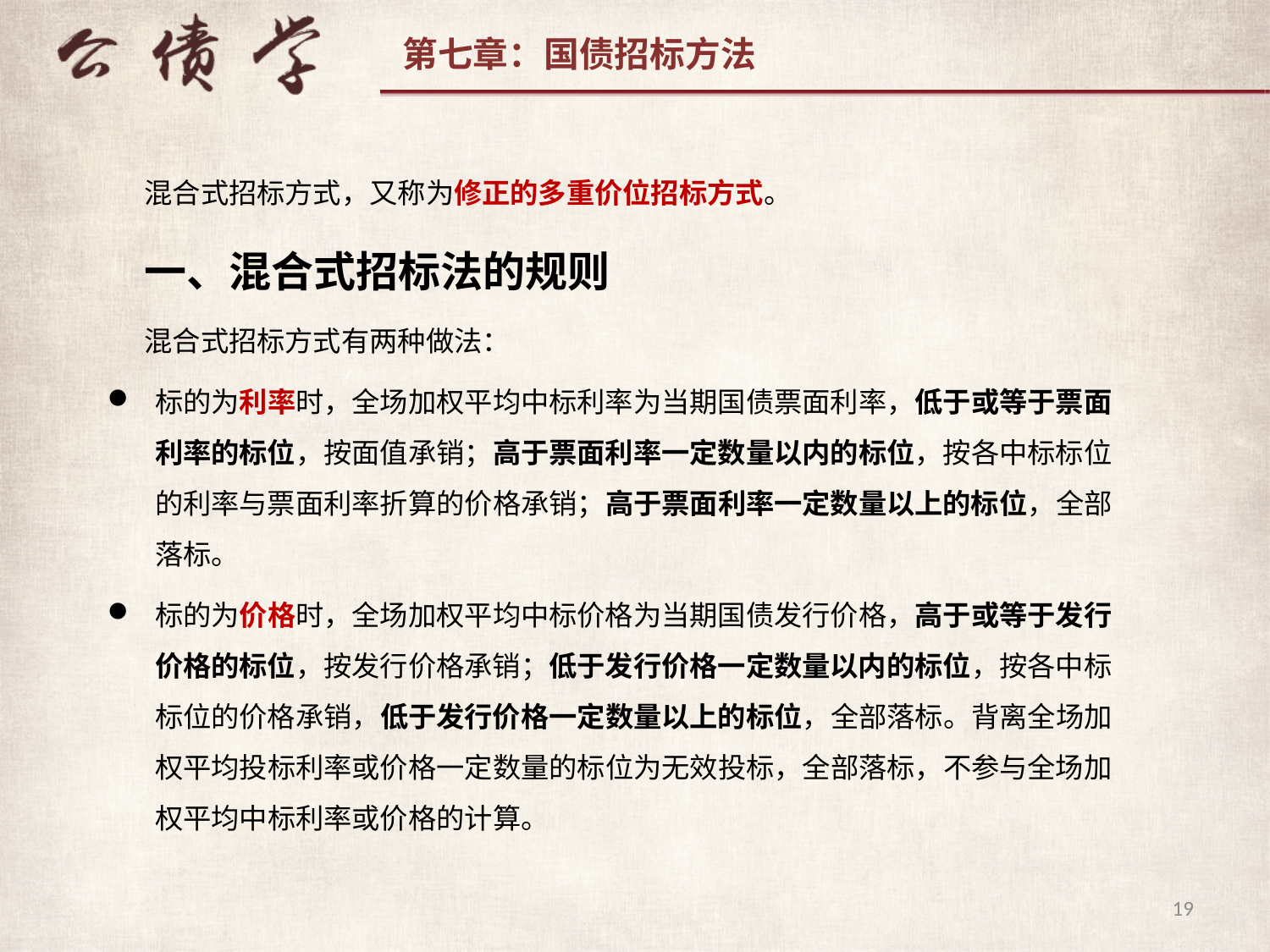

混合式招标方式，又称为修正的多重价位招标方式。
一、混合式招标法的规则
混合式招标方式有两种做法：
标的为利率时，全场加权平均中标利率为当期国债票面利率，低于或等于票面利率的标位，按面值承销；高于票面利率一定数量以内的标位，按各中标标位的利率与票面利率折算的价格承销；高于票面利率一定数量以上的标位，全部落标。
标的为价格时，全场加权平均中标价格为当期国债发行价格，高于或等于发行价格的标位，按发行价格承销；低于发行价格一定数量以内的标位，按各中标标位的价格承销，低于发行价格一定数量以上的标位，全部落标。背离全场加权平均投标利率或价格一定数量的标位为无效投标，全部落标，不参与全场加权平均中标利率或价格的计算。
19